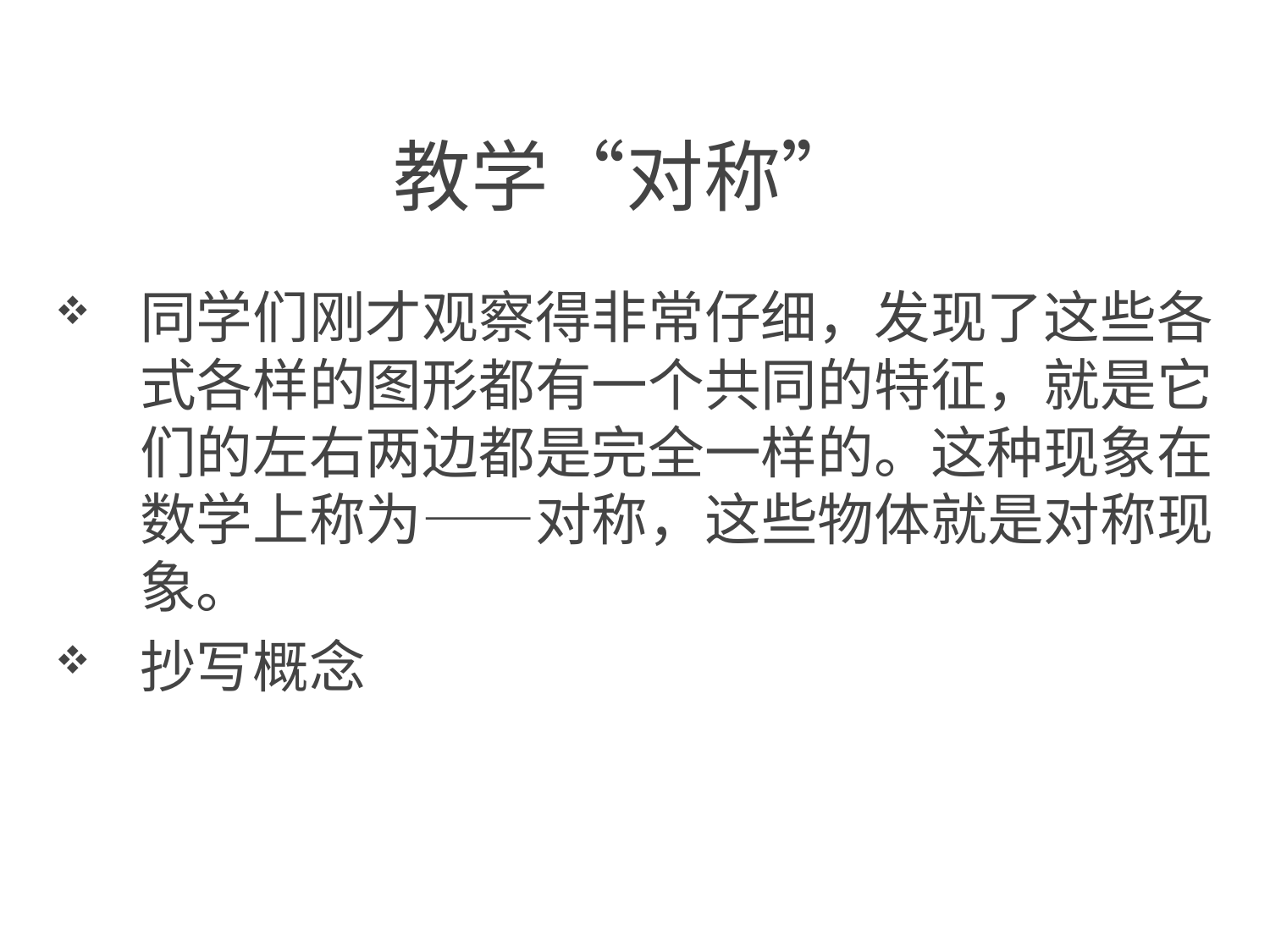

# 教学“对称”
同学们刚才观察得非常仔细，发现了这些各式各样的图形都有一个共同的特征，就是它们的左右两边都是完全一样的。这种现象在数学上称为——对称，这些物体就是对称现象。
抄写概念